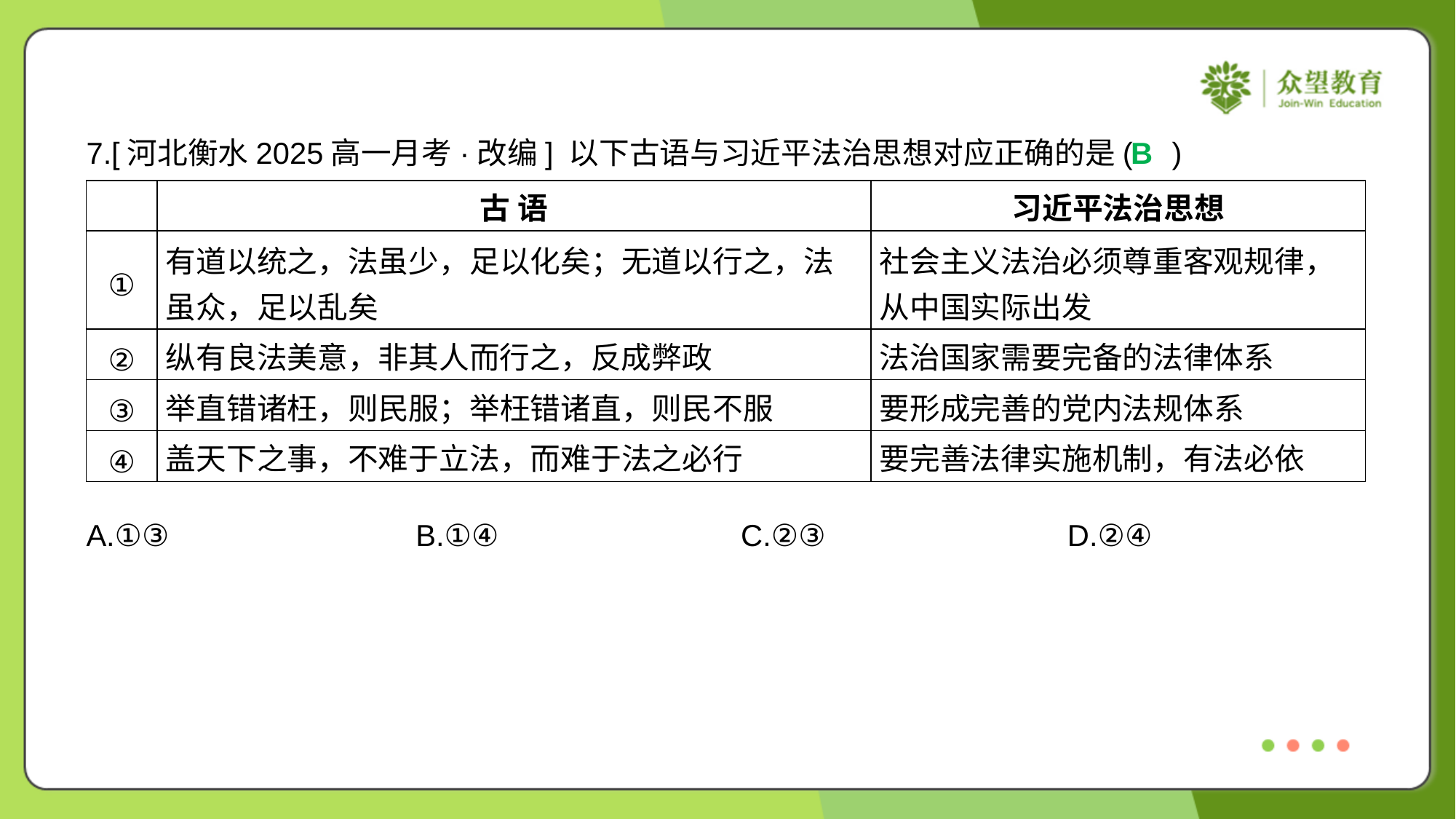

7.[河北衡水2025高一月考·改编] 以下古语与习近平法治思想对应正确的是(     )
B
|  | 古 语 | 习近平法治思想 |
| --- | --- | --- |
| ① | 有道以统之，法虽少，足以化矣；无道以行之，法 虽众，足以乱矣 | 社会主义法治必须尊重客观规律， 从中国实际出发 |
| ② | 纵有良法美意，非其人而行之，反成弊政 | 法治国家需要完备的法律体系 |
| ③ | 举直错诸枉，则民服；举枉错诸直，则民不服 | 要形成完善的党内法规体系 |
| ④ | 盖天下之事，不难于立法，而难于法之必行 | 要完善法律实施机制，有法必依 |
A.①③	B.①④	C.②③	D.②④